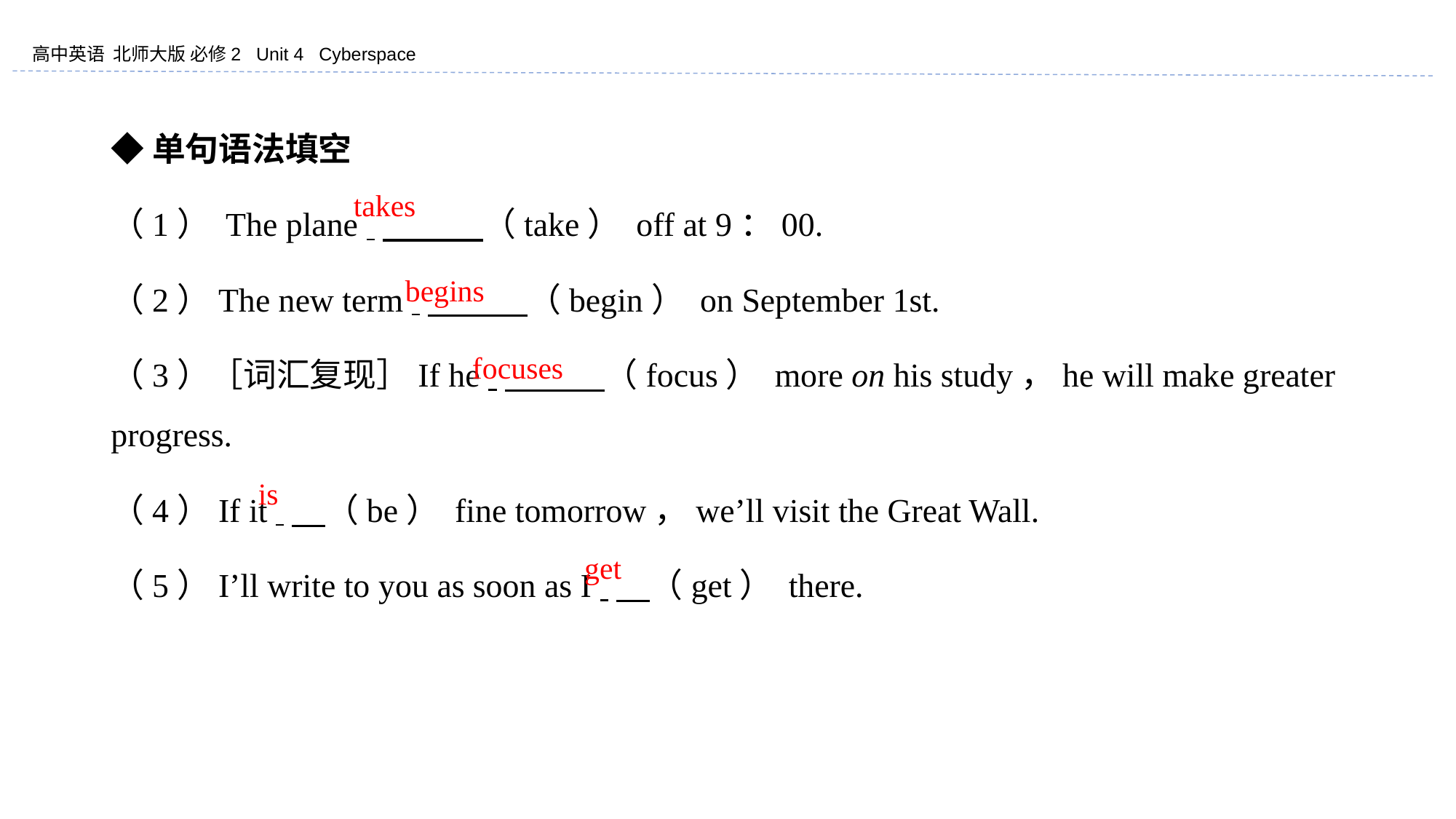

◆单句语法填空
（1） The plane  　　　（take） off at 9：00.
（2）The new term  　　　（begin） on September 1st.
（3）［词汇复现］If he  　　　（focus） more on his study，he will make greater progress.
（4）If it  　（be） fine tomorrow，we’ll visit the Great Wall.
（5）I’ll write to you as soon as I  　（get） there.

takes
begins
focuses
is
get